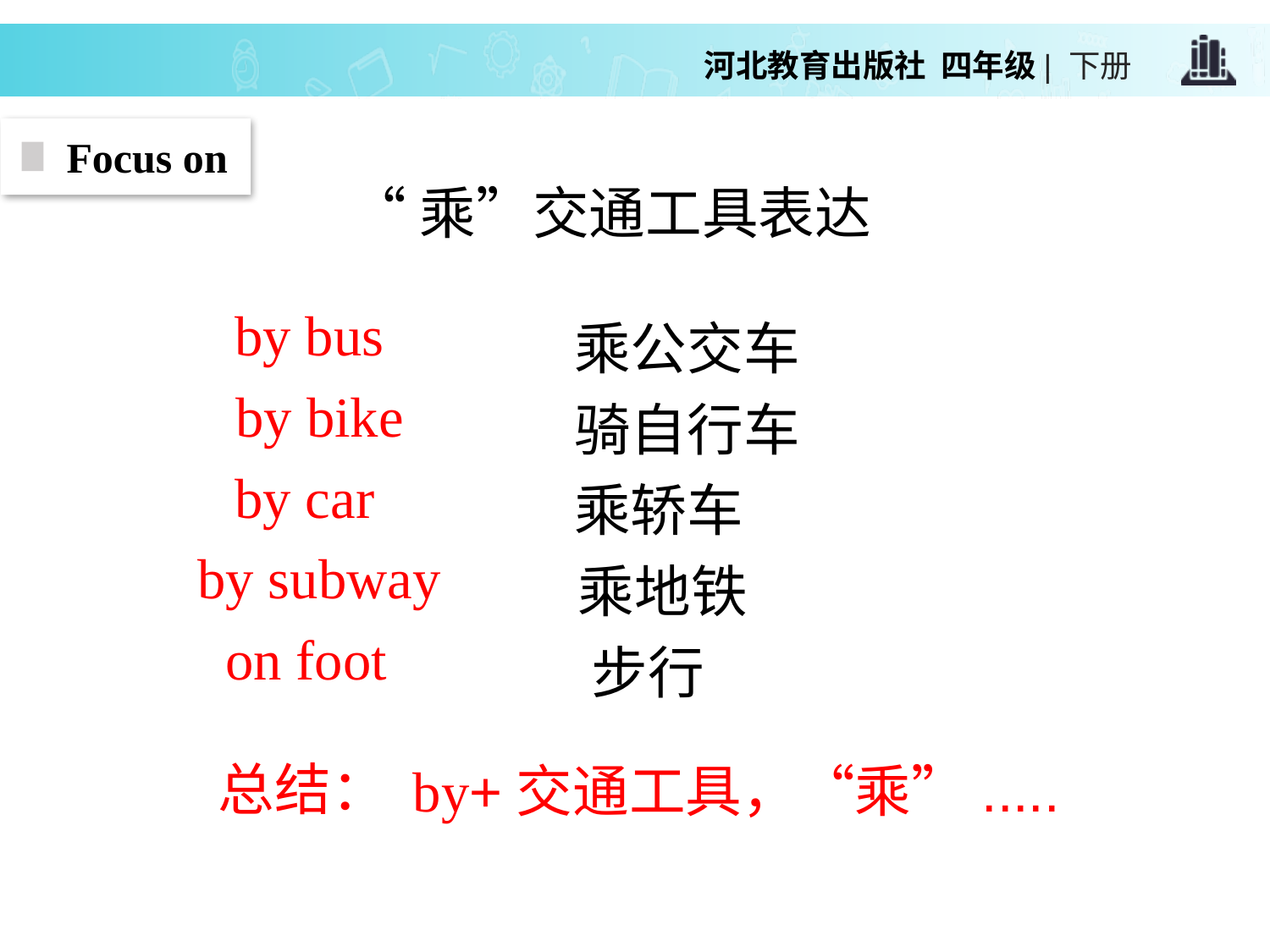

Focus on

“乘”交通工具表达
by bus
乘公交车
by bike
骑自行车
by car
乘轿车
by subway
乘地铁
on foot
步行
总结：
by+交通工具，“乘”.....